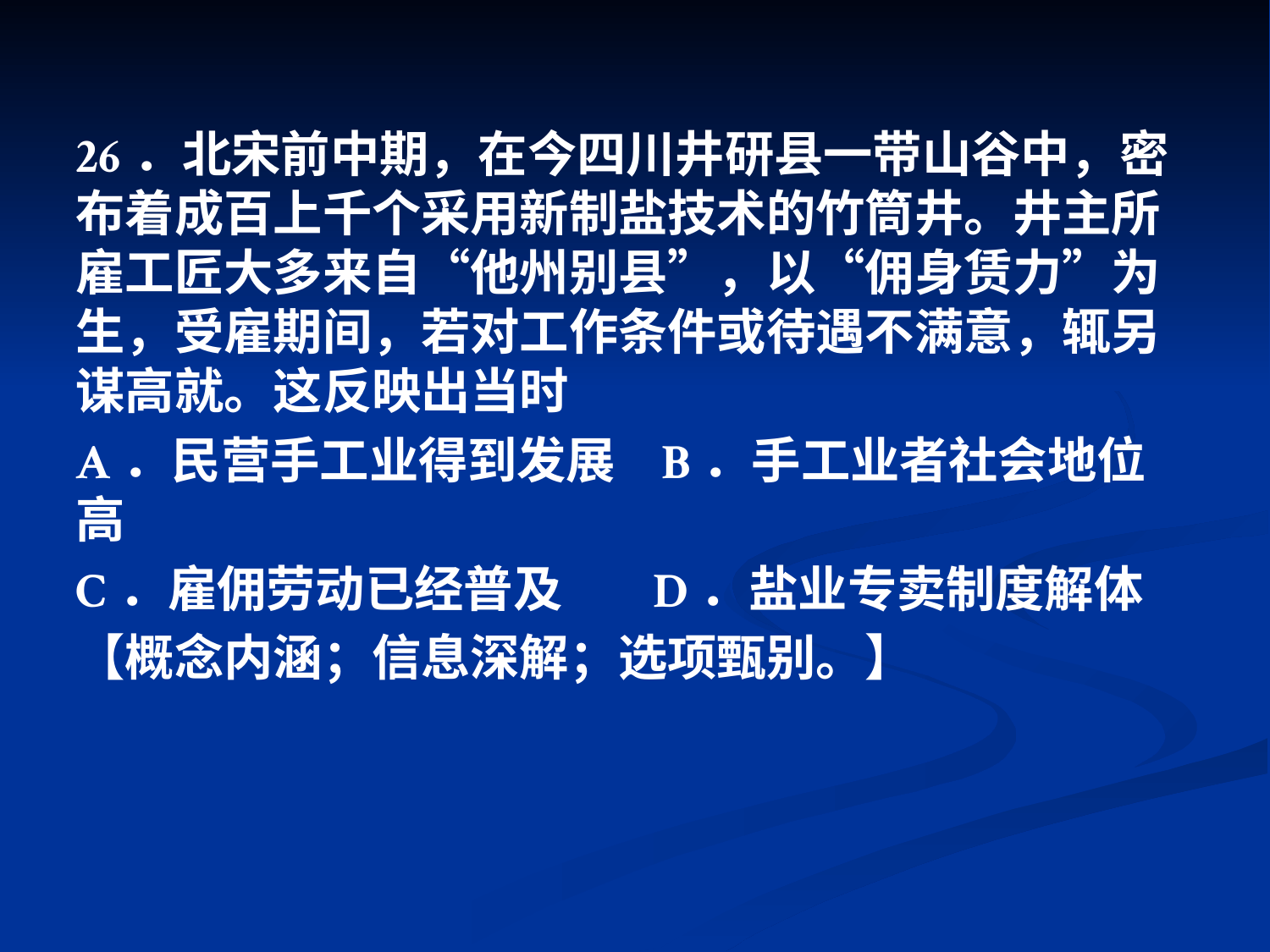

26．北宋前中期，在今四川井研县一带山谷中，密布着成百上千个采用新制盐技术的竹筒井。井主所雇工匠大多来自“他州别县”，以“佣身赁力”为生，受雇期间，若对工作条件或待遇不满意，辄另谋高就。这反映出当时
A．民营手工业得到发展   B．手工业者社会地位高
C．雇佣劳动已经普及       D．盐业专卖制度解体
【概念内涵；信息深解；选项甄别。】